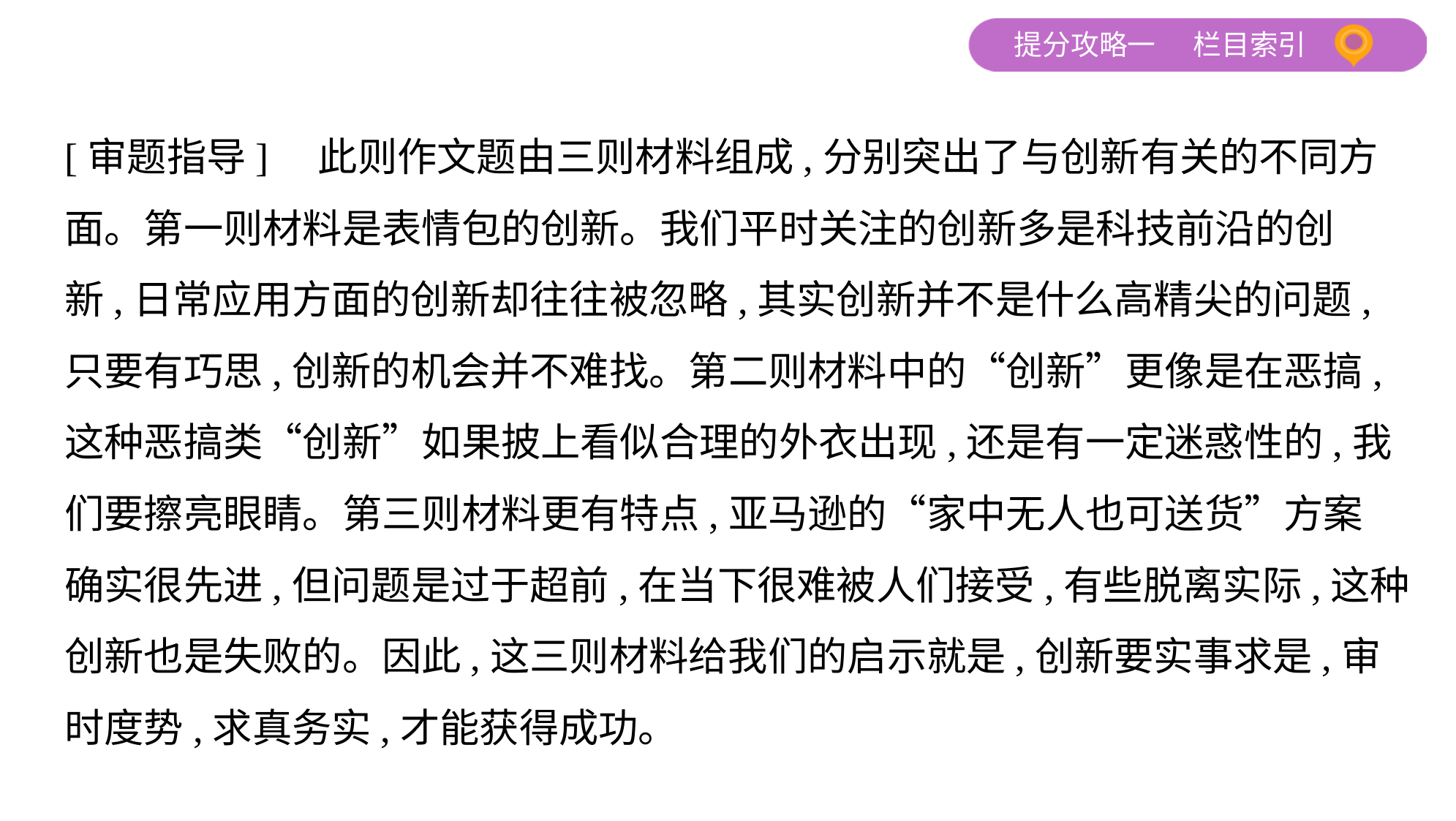

[审题指导]　此则作文题由三则材料组成,分别突出了与创新有关的不同方
面。第一则材料是表情包的创新。我们平时关注的创新多是科技前沿的创
新,日常应用方面的创新却往往被忽略,其实创新并不是什么高精尖的问题,
只要有巧思,创新的机会并不难找。第二则材料中的“创新”更像是在恶搞,
这种恶搞类“创新”如果披上看似合理的外衣出现,还是有一定迷惑性的,我
们要擦亮眼睛。第三则材料更有特点,亚马逊的“家中无人也可送货”方案
确实很先进,但问题是过于超前,在当下很难被人们接受,有些脱离实际,这种
创新也是失败的。因此,这三则材料给我们的启示就是,创新要实事求是,审
时度势,求真务实,才能获得成功。